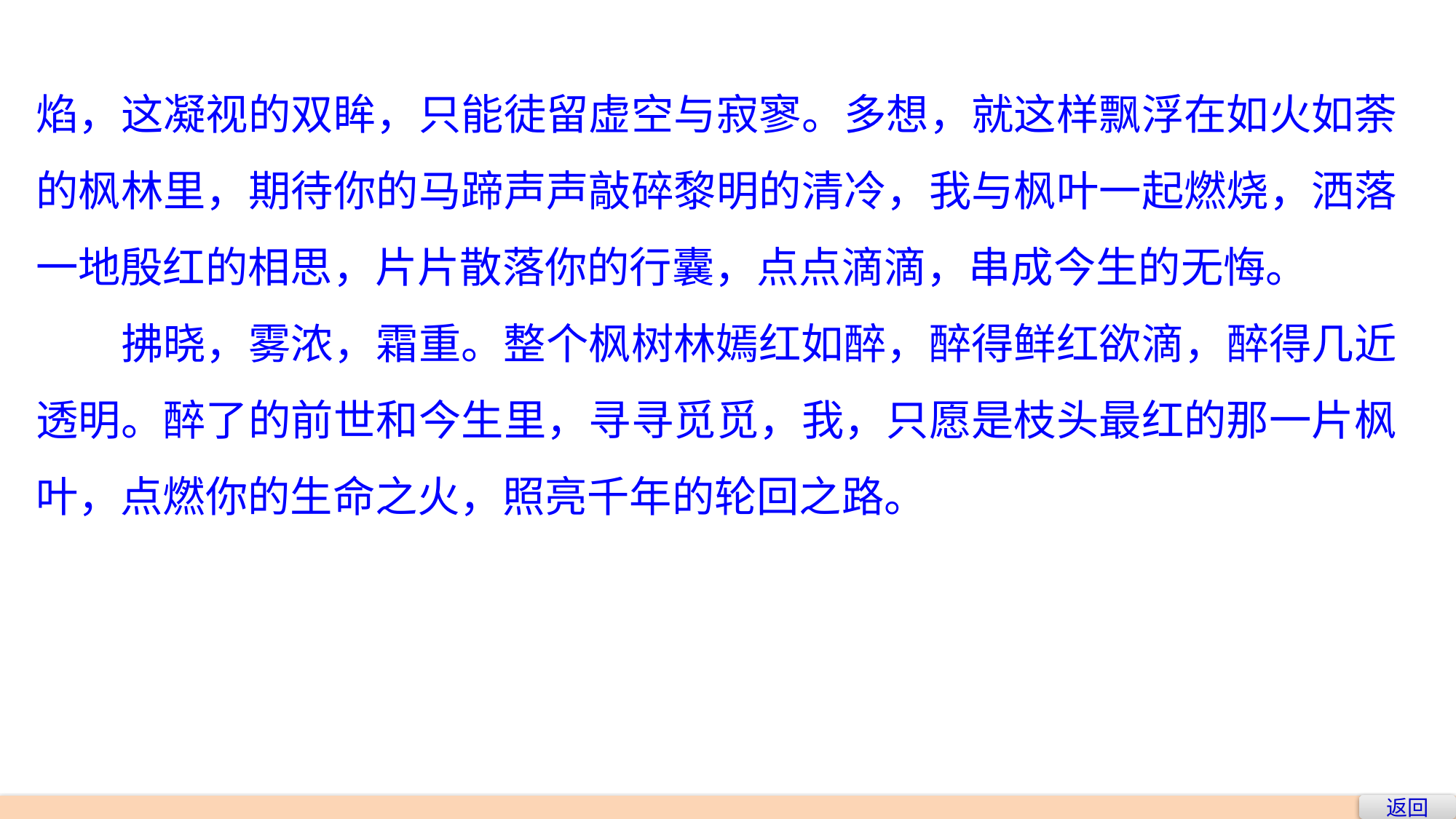

焰，这凝视的双眸，只能徒留虚空与寂寥。多想，就这样飘浮在如火如荼的枫林里，期待你的马蹄声声敲碎黎明的清冷，我与枫叶一起燃烧，洒落一地殷红的相思，片片散落你的行囊，点点滴滴，串成今生的无悔。
拂晓，雾浓，霜重。整个枫树林嫣红如醉，醉得鲜红欲滴，醉得几近透明。醉了的前世和今生里，寻寻觅觅，我，只愿是枝头最红的那一片枫叶，点燃你的生命之火，照亮千年的轮回之路。
返回